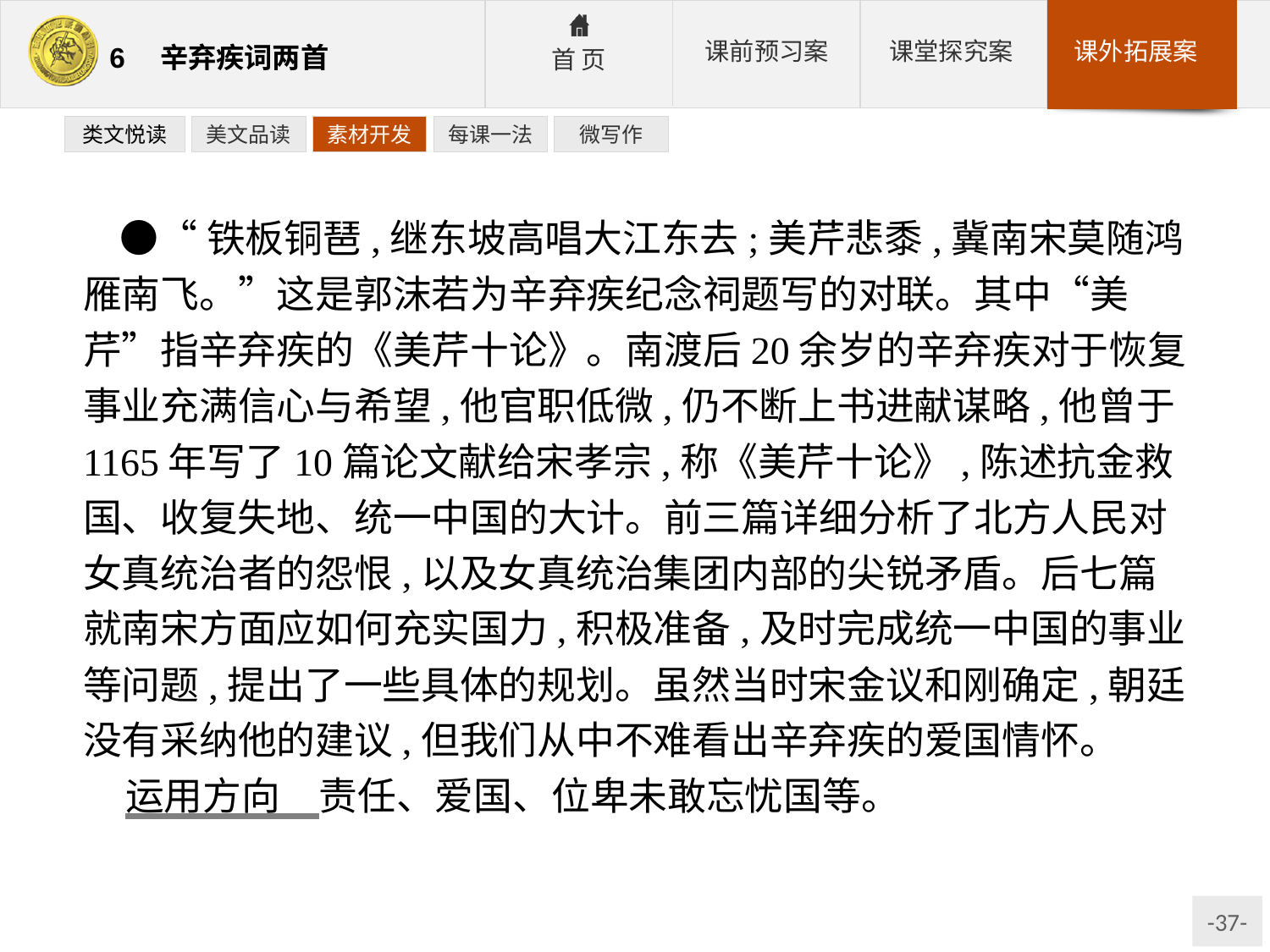

类文悦读
美文品读
素材开发
每课一法
微写作
●“铁板铜琶,继东坡高唱大江东去;美芹悲黍,冀南宋莫随鸿雁南飞。”这是郭沫若为辛弃疾纪念祠题写的对联。其中“美芹”指辛弃疾的《美芹十论》。南渡后20余岁的辛弃疾对于恢复事业充满信心与希望,他官职低微,仍不断上书进献谋略,他曾于1165年写了10篇论文献给宋孝宗,称《美芹十论》,陈述抗金救国、收复失地、统一中国的大计。前三篇详细分析了北方人民对女真统治者的怨恨,以及女真统治集团内部的尖锐矛盾。后七篇就南宋方面应如何充实国力,积极准备,及时完成统一中国的事业等问题,提出了一些具体的规划。虽然当时宋金议和刚确定,朝廷没有采纳他的建议,但我们从中不难看出辛弃疾的爱国情怀。
运用方向　责任、爱国、位卑未敢忘忧国等。